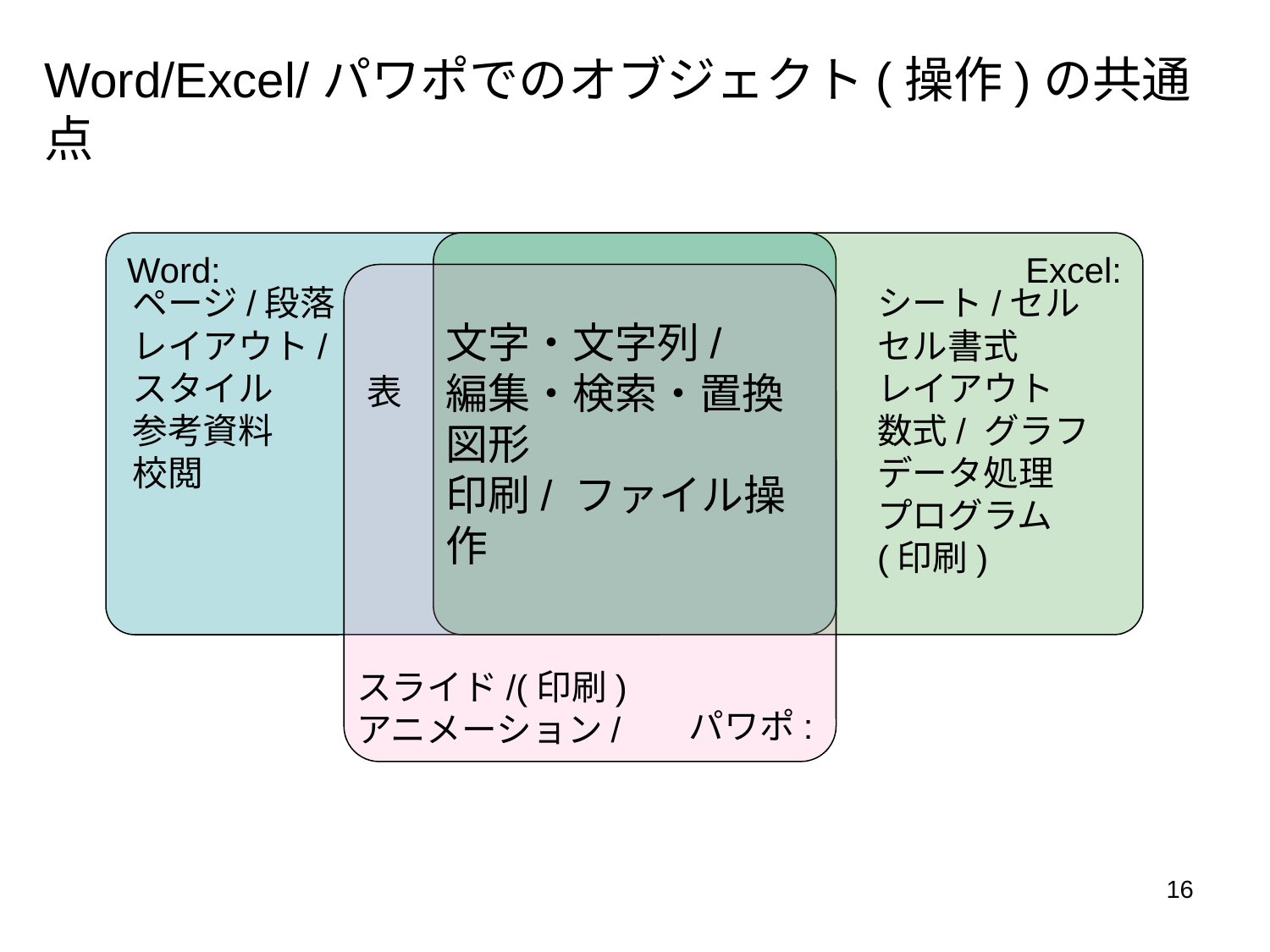

Word/Excel/パワポでのオブジェクト(操作)の共通点
Word:
Excel:

パワポ:
ページ/段落
レイアウト/
スタイル
参考資料
校閲
シート/セル
セル書式
レイアウト
数式/ グラフ
データ処理
プログラム
(印刷)
文字・文字列/
編集・検索・置換
図形
印刷/ ファイル操作
表
スライド/(印刷)
アニメーション/
16